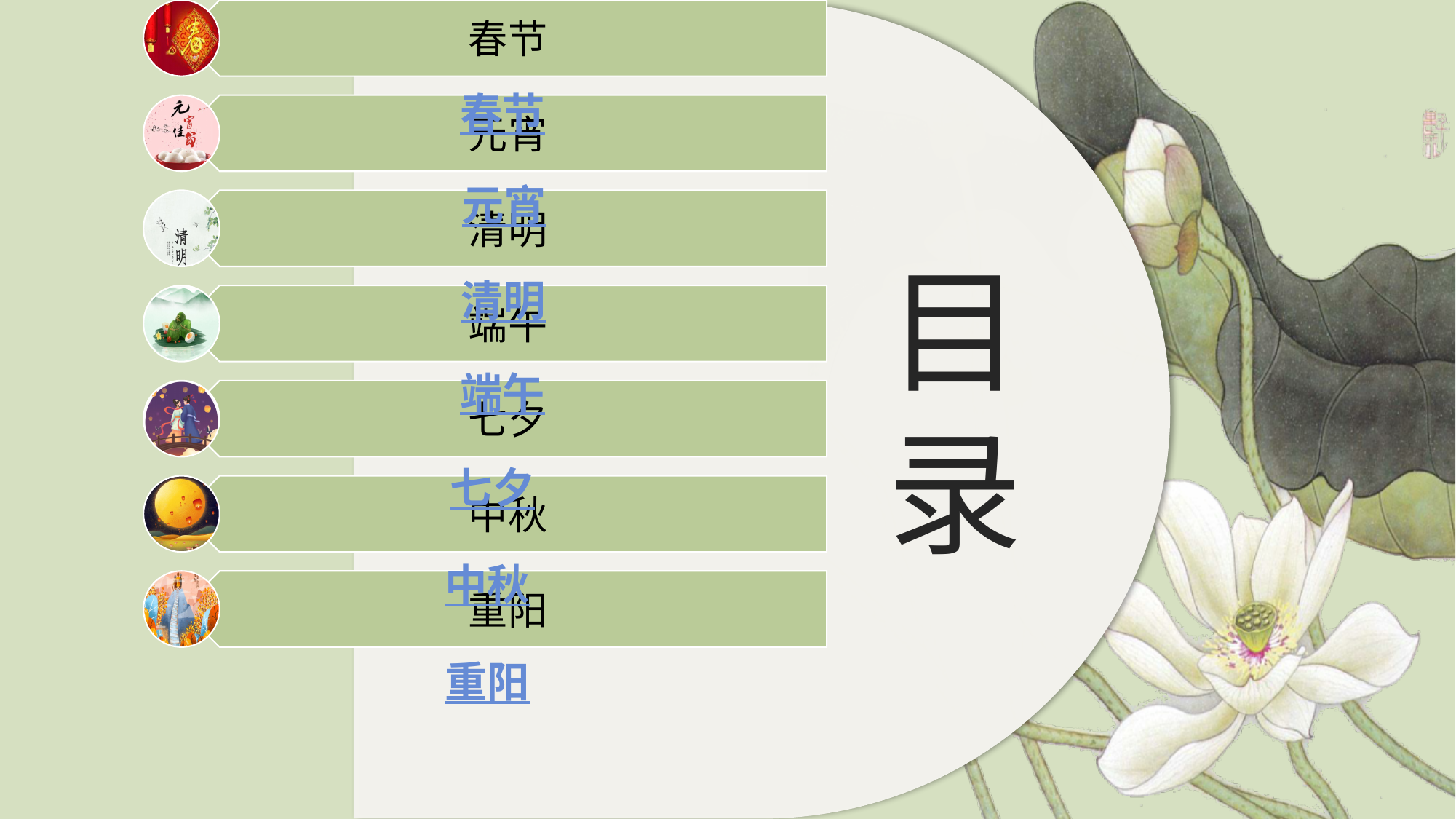

春节
元宵
清明
端午
七夕
中秋
重阳
春节
元宵
目
录
清明
端午
七夕
中秋
重阳